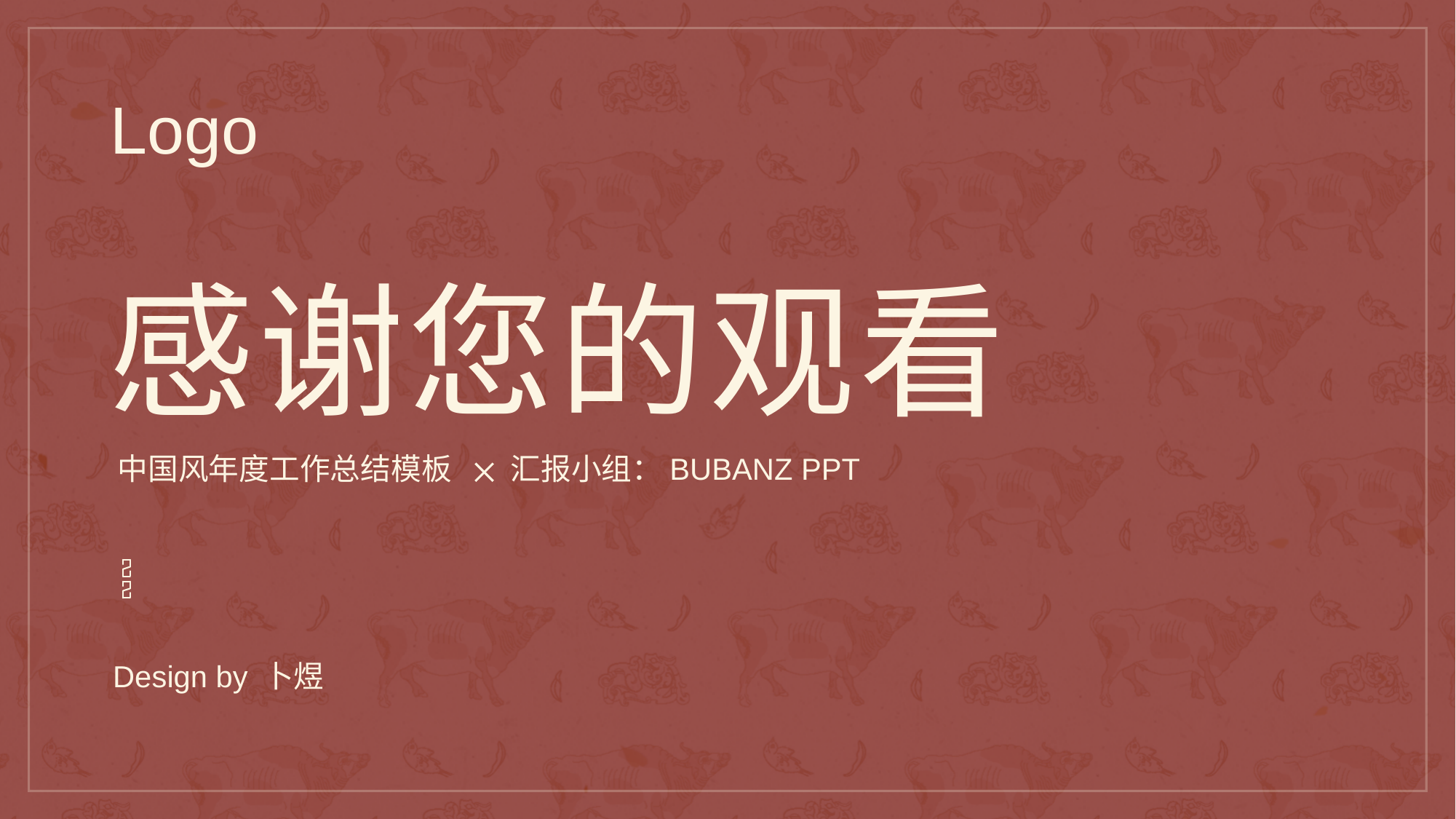

Logo
感谢您的观看
中国风年度工作总结模板
汇报小组：BUBANZ PPT
Design by 卜煜